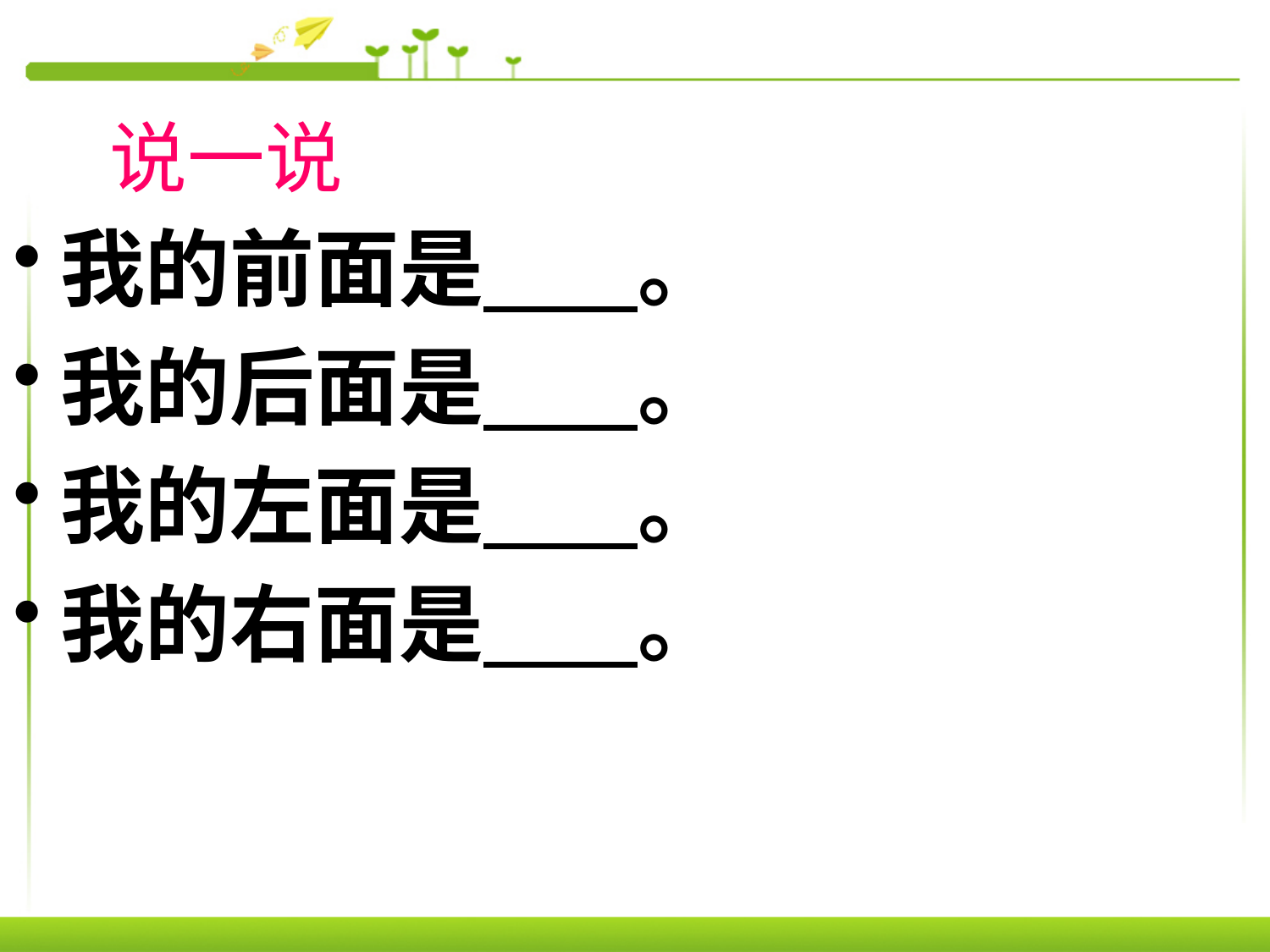

# 说一说
我的前面是        。
我的后面是        。
我的左面是        。
我的右面是        。